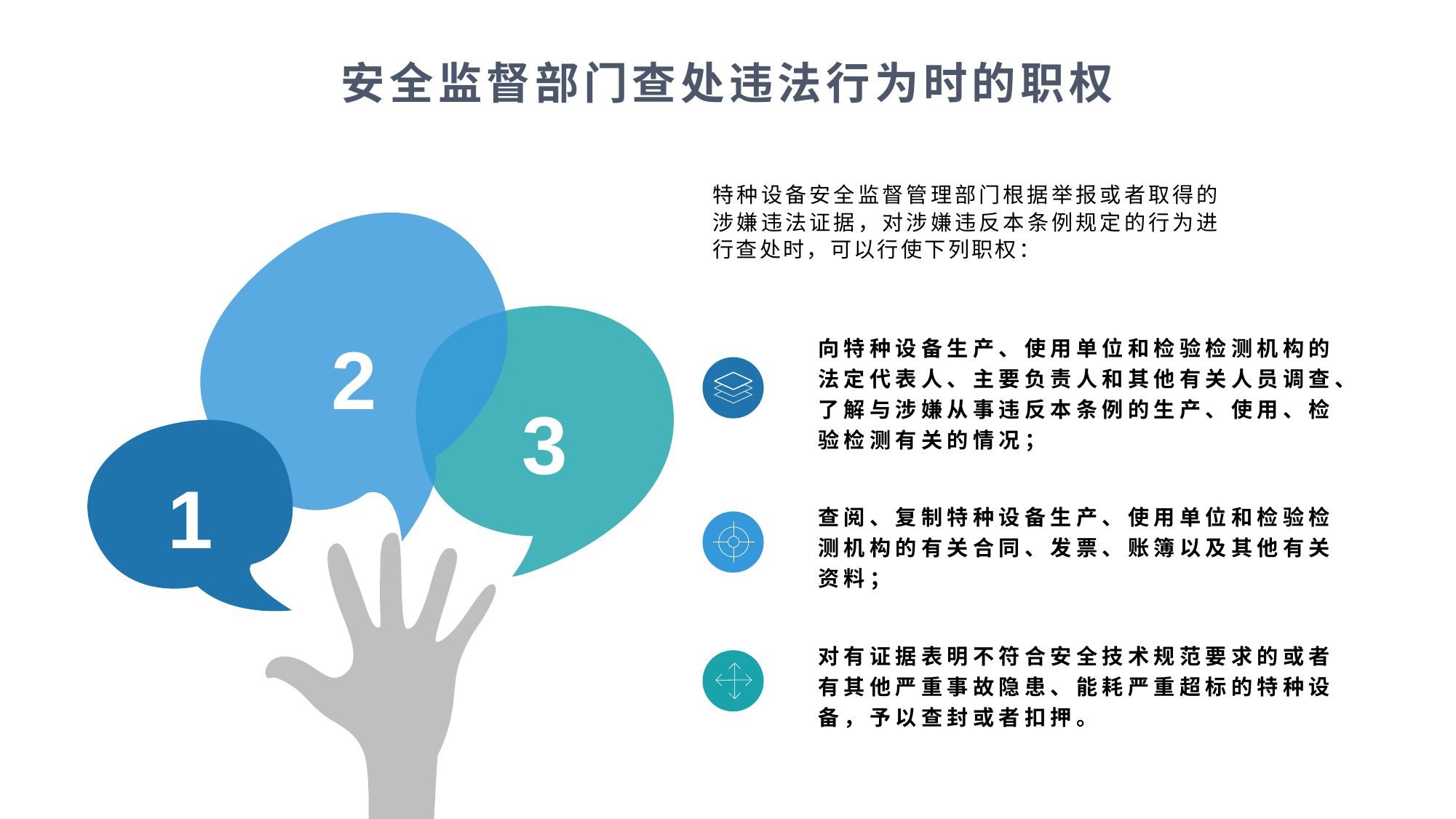

安全监督部门查处违法行为时的职权
特种设备安全监督管理部门根据举报或者取得的涉嫌违法证据，对涉嫌违反本条例规定的行为进行查处时，可以行使下列职权：

向特种设备生产、使用单位和检验检测机构的法定代表人、主要负责人和其他有关人员调查、了解与涉嫌从事违反本条例的生产、使用、检验检测有关的情况；

2
3

1
查阅、复制特种设备生产、使用单位和检验检测机构的有关合同、发票、账簿以及其他有关资料；

对有证据表明不符合安全技术规范要求的或者有其他严重事故隐患、能耗严重超标的特种设备，予以查封或者扣押。